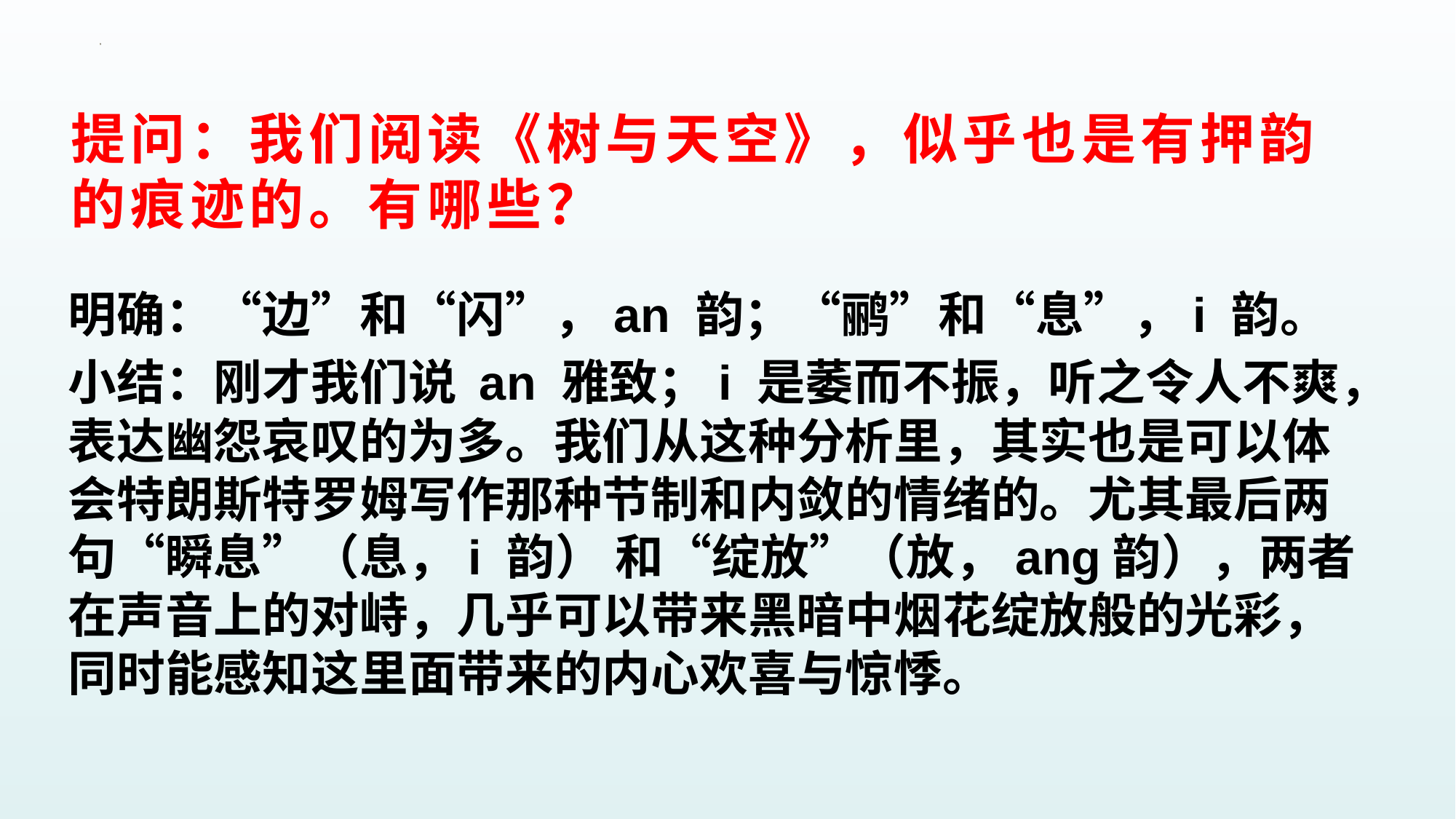

# 提问：我们阅读《树与天空》，似乎也是有押韵 的痕迹的。有哪些？
明确：“边”和“闪”，an 韵；“鹂”和“息”，i 韵。
小结：刚才我们说 an 雅致；i 是萎而不振，听之令人不爽，表达幽怨哀叹的为多。我们从这种分析里，其实也是可以体会特朗斯特罗姆写作那种节制和内敛的情绪的。尤其最后两句“瞬息”（息，i 韵） 和“绽放”（放，ang韵），两者在声音上的对峙，几乎可以带来黑暗中烟花绽放般的光彩，同时能感知这里面带来的内心欢喜与惊悸。